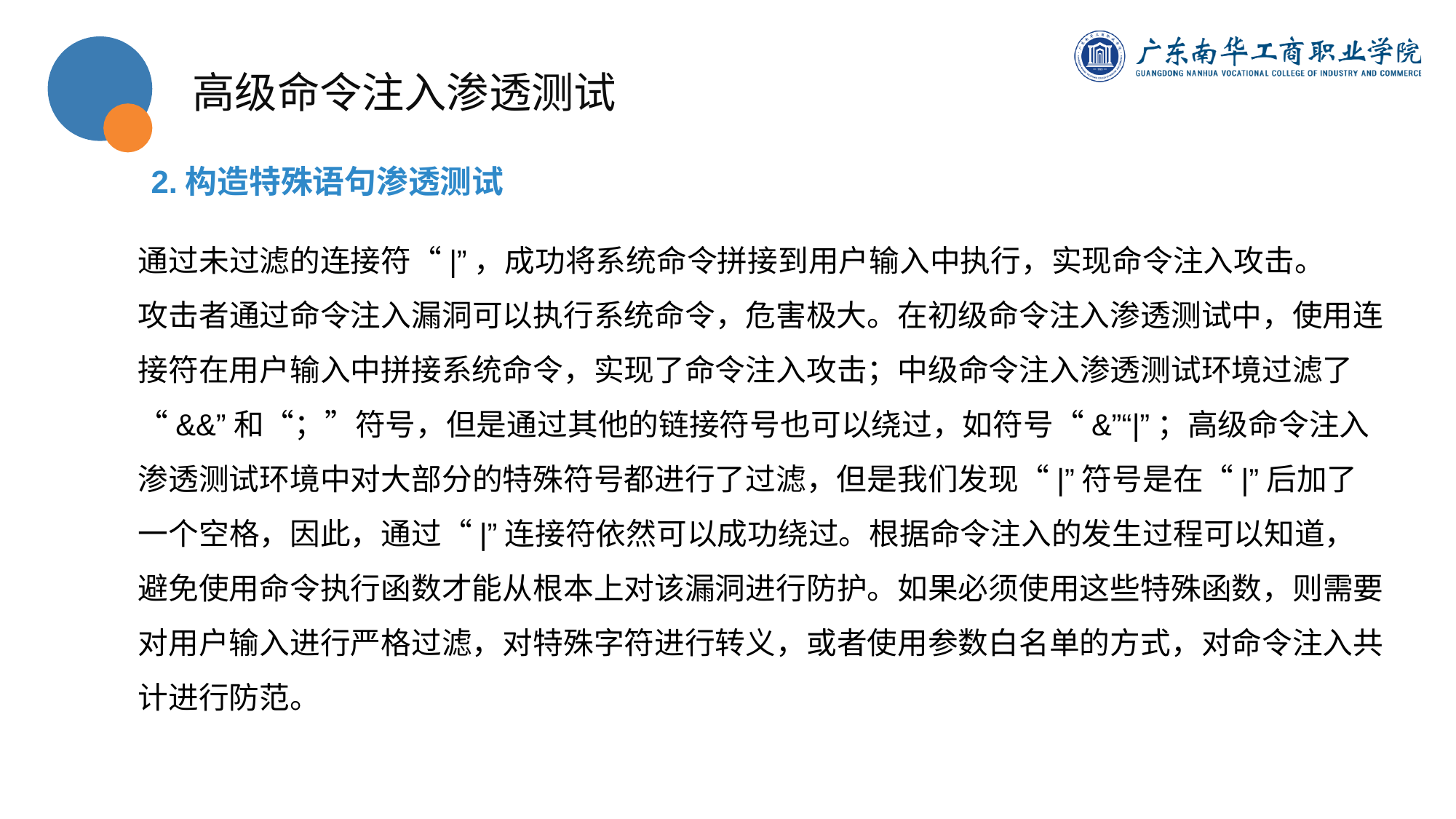

高级命令注入渗透测试

2.构造特殊语句渗透测试
通过未过滤的连接符“|”，成功将系统命令拼接到用户输入中执行，实现命令注入攻击。
攻击者通过命令注入漏洞可以执行系统命令，危害极大。在初级命令注入渗透测试中，使用连接符在用户输入中拼接系统命令，实现了命令注入攻击；中级命令注入渗透测试环境过滤了“&&”和“；”符号，但是通过其他的链接符号也可以绕过，如符号“&”“|”；高级命令注入渗透测试环境中对大部分的特殊符号都进行了过滤，但是我们发现“|”符号是在“|”后加了一个空格，因此，通过“|”连接符依然可以成功绕过。根据命令注入的发生过程可以知道，避免使用命令执行函数才能从根本上对该漏洞进行防护。如果必须使用这些特殊函数，则需要对用户输入进行严格过滤，对特殊字符进行转义，或者使用参数白名单的方式，对命令注入共计进行防范。